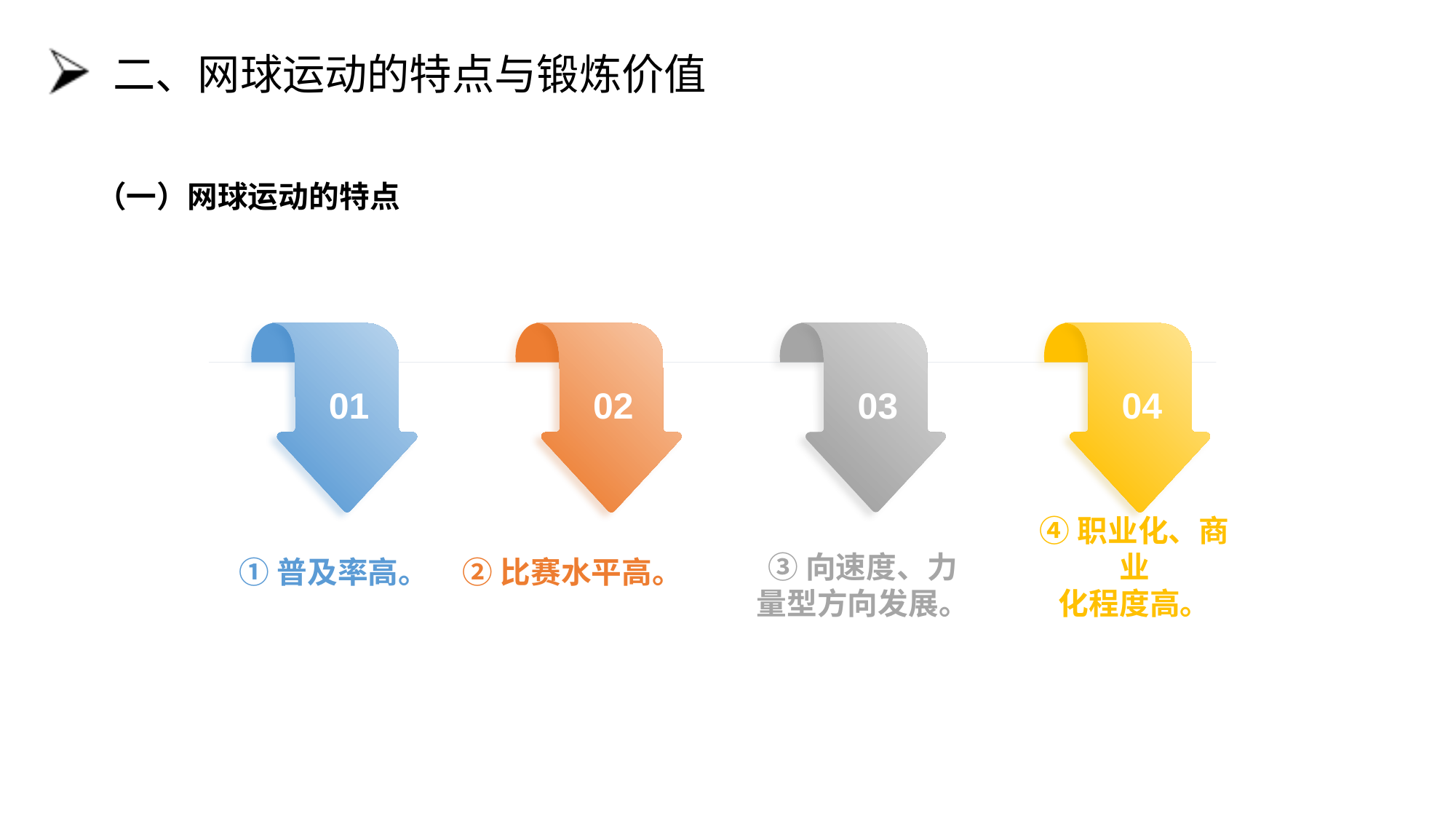

# 二、网球运动的特点与锻炼价值
（一）网球运动的特点
01
02
03
04

①普及率高。
②比赛水平高。
③向速度、力量型方向发展。
④职业化、商业
化程度高。